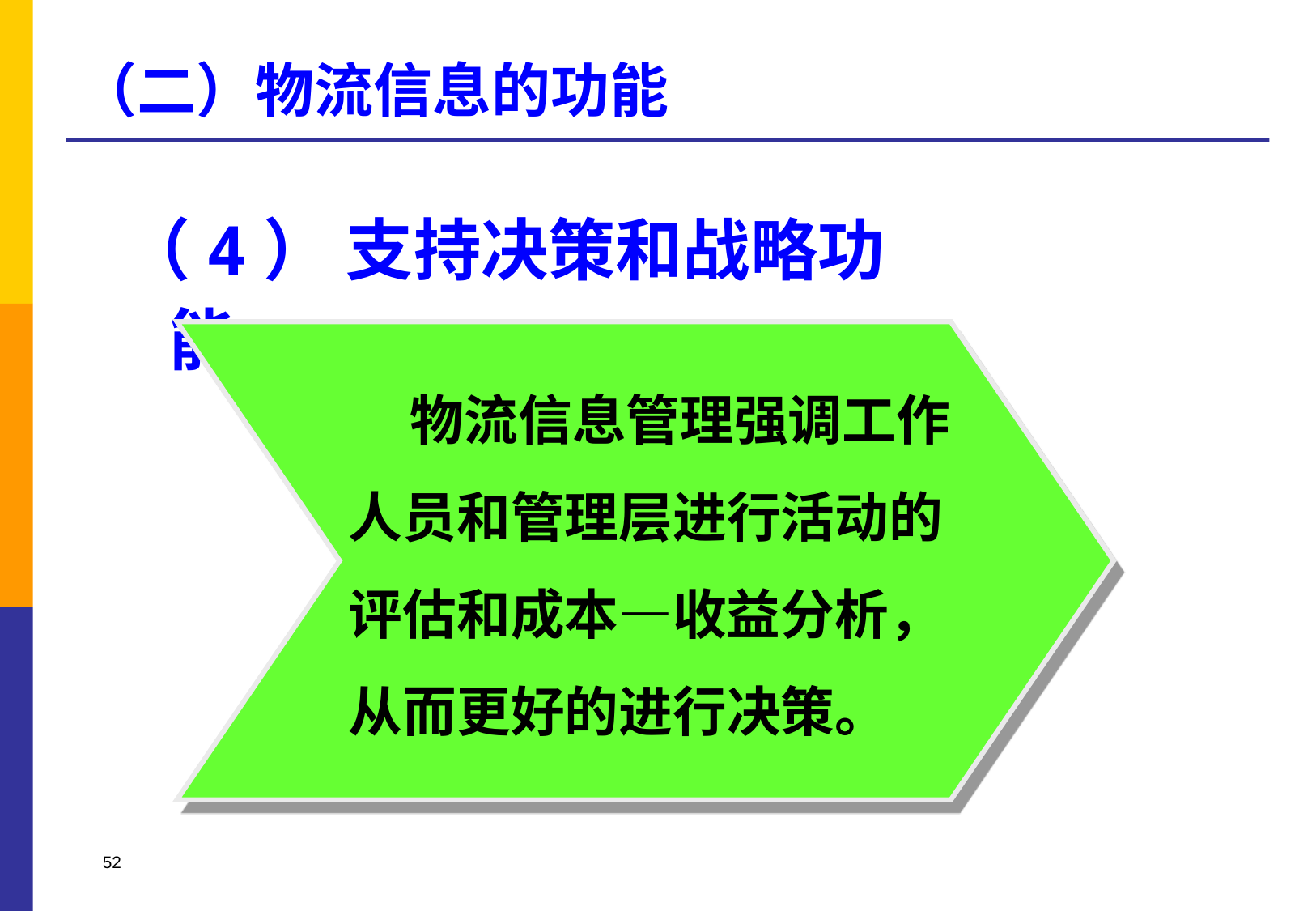

# （二）物流信息的功能
（4） 支持决策和战略功能

    物流信息管理强调工作人员和管理层进行活动的评估和成本—收益分析，从而更好的进行决策。
52